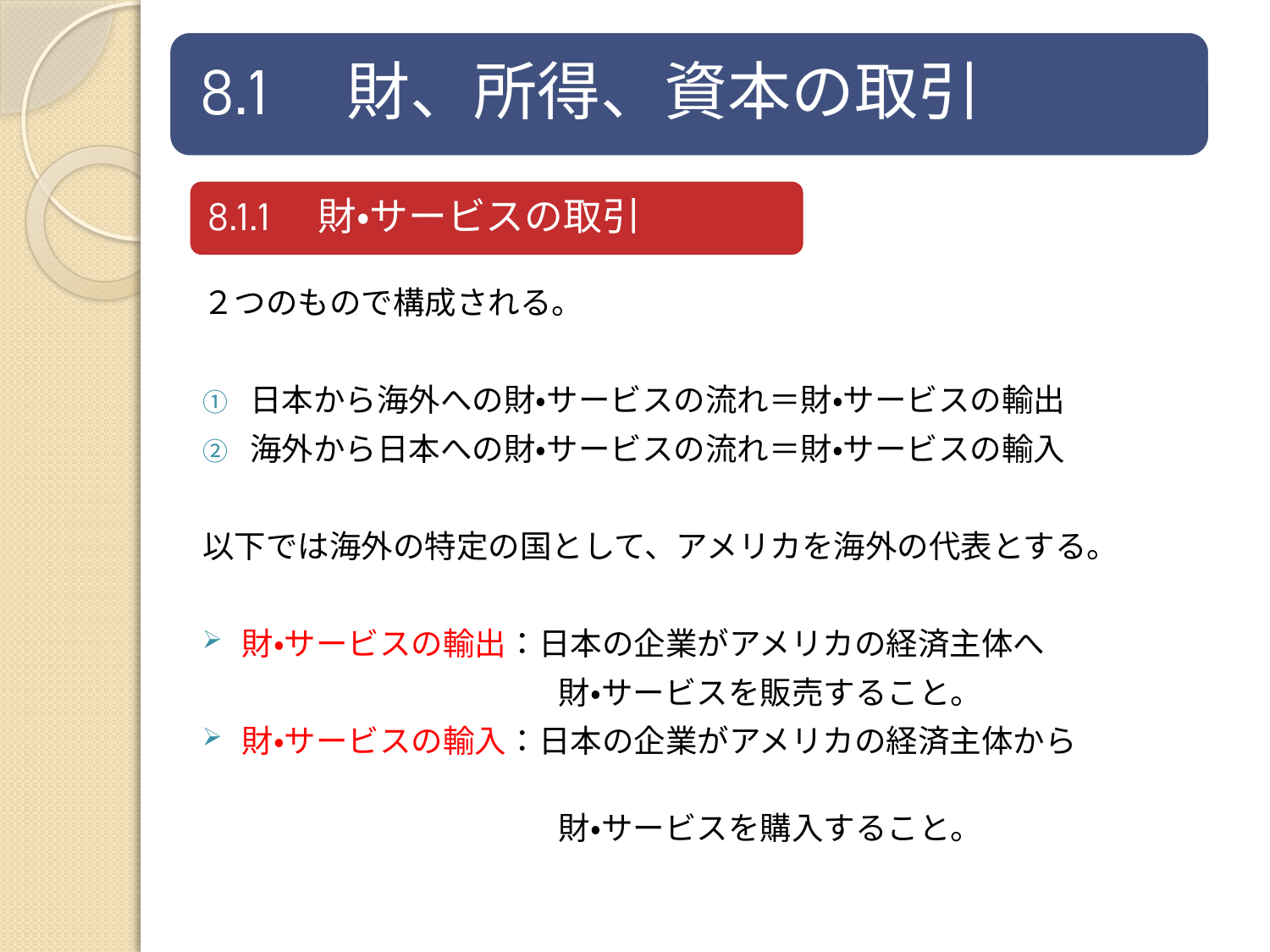

8.1　財、所得、資本の取引
8.1.1　財・サービスの取引

２つのもので構成される。

日本から海外への財・サービスの流れ＝財・サービスの輸出
海外から日本への財・サービスの流れ＝財・サービスの輸入

以下では海外の特定の国として、アメリカを海外の代表とする。

財・サービスの輸出：日本の企業がアメリカの経済主体へ
　　　　　　　　　　　 財・サービスを販売すること。
財・サービスの輸入：日本の企業がアメリカの経済主体から
　　　　　　　　　　　 財・サービスを購入すること。